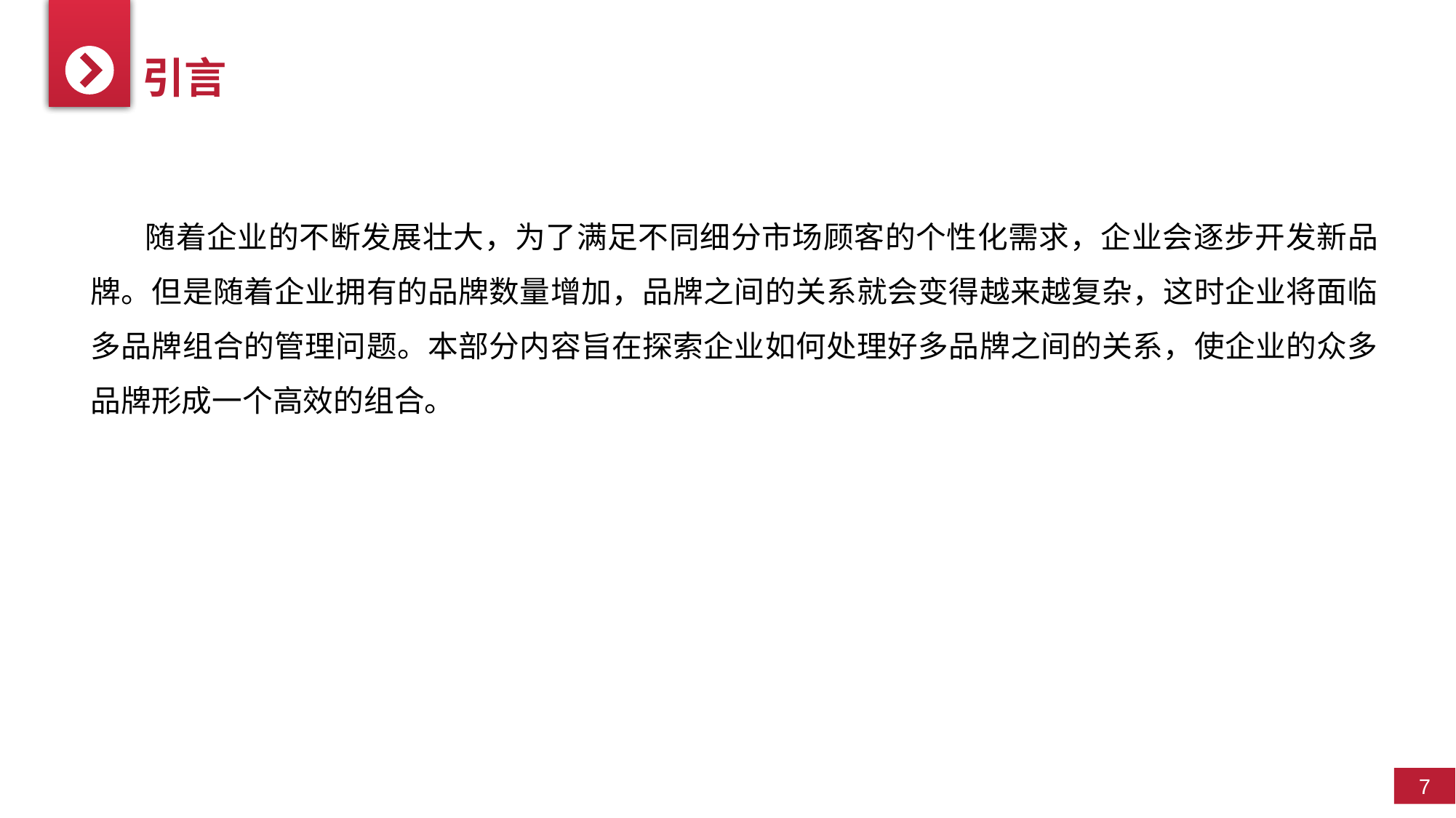

引言

随着企业的不断发展壮大，为了满足不同细分市场顾客的个性化需求，企业会逐步开发新品牌。但是随着企业拥有的品牌数量增加，品牌之间的关系就会变得越来越复杂，这时企业将面临多品牌组合的管理问题。本部分内容旨在探索企业如何处理好多品牌之间的关系，使企业的众多品牌形成一个高效的组合。